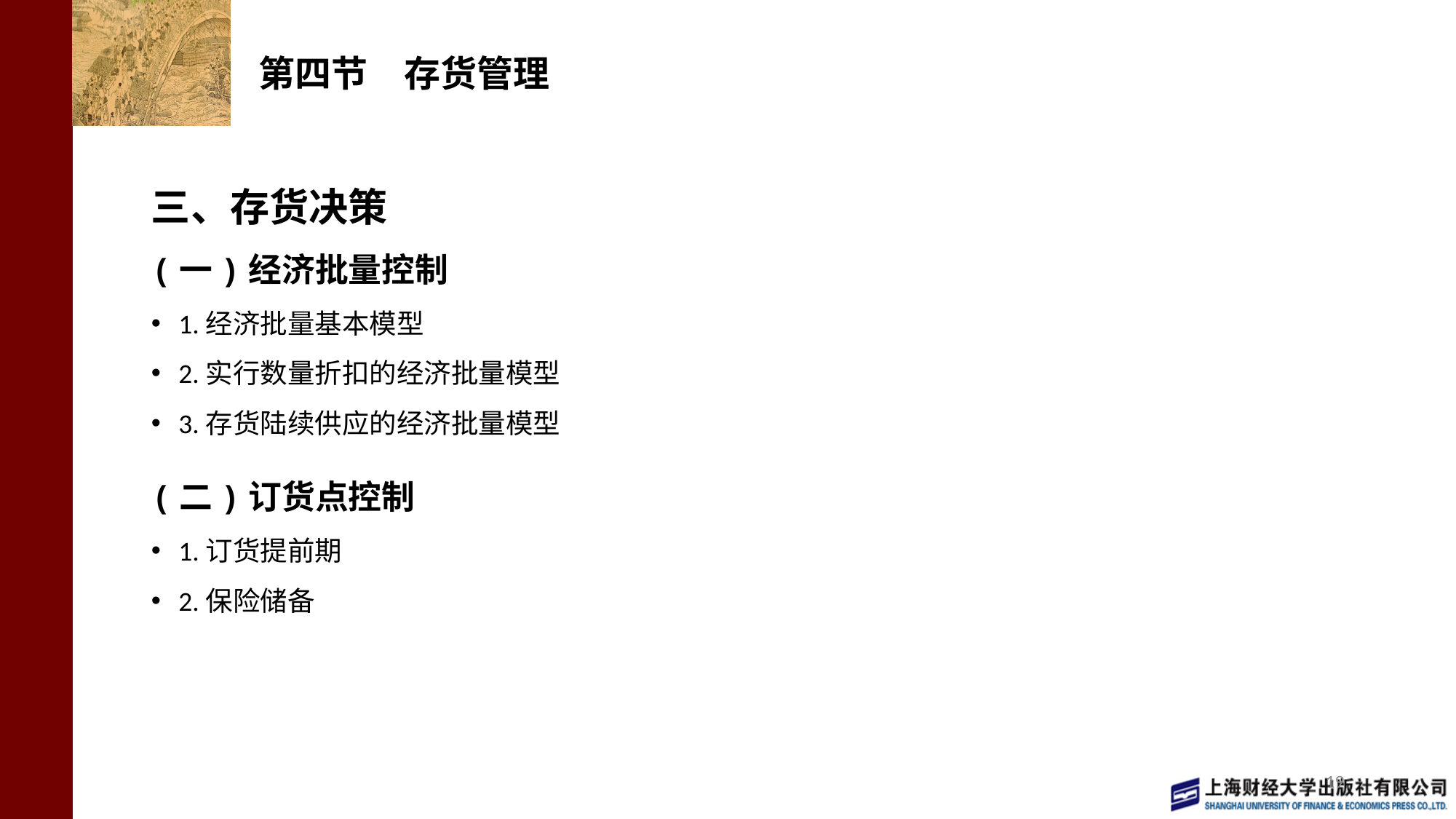

# 第四节　存货管理
三、存货决策
(一)经济批量控制
1.经济批量基本模型
2.实行数量折扣的经济批量模型
3.存货陆续供应的经济批量模型
(二)订货点控制
1.订货提前期
2.保险储备

19